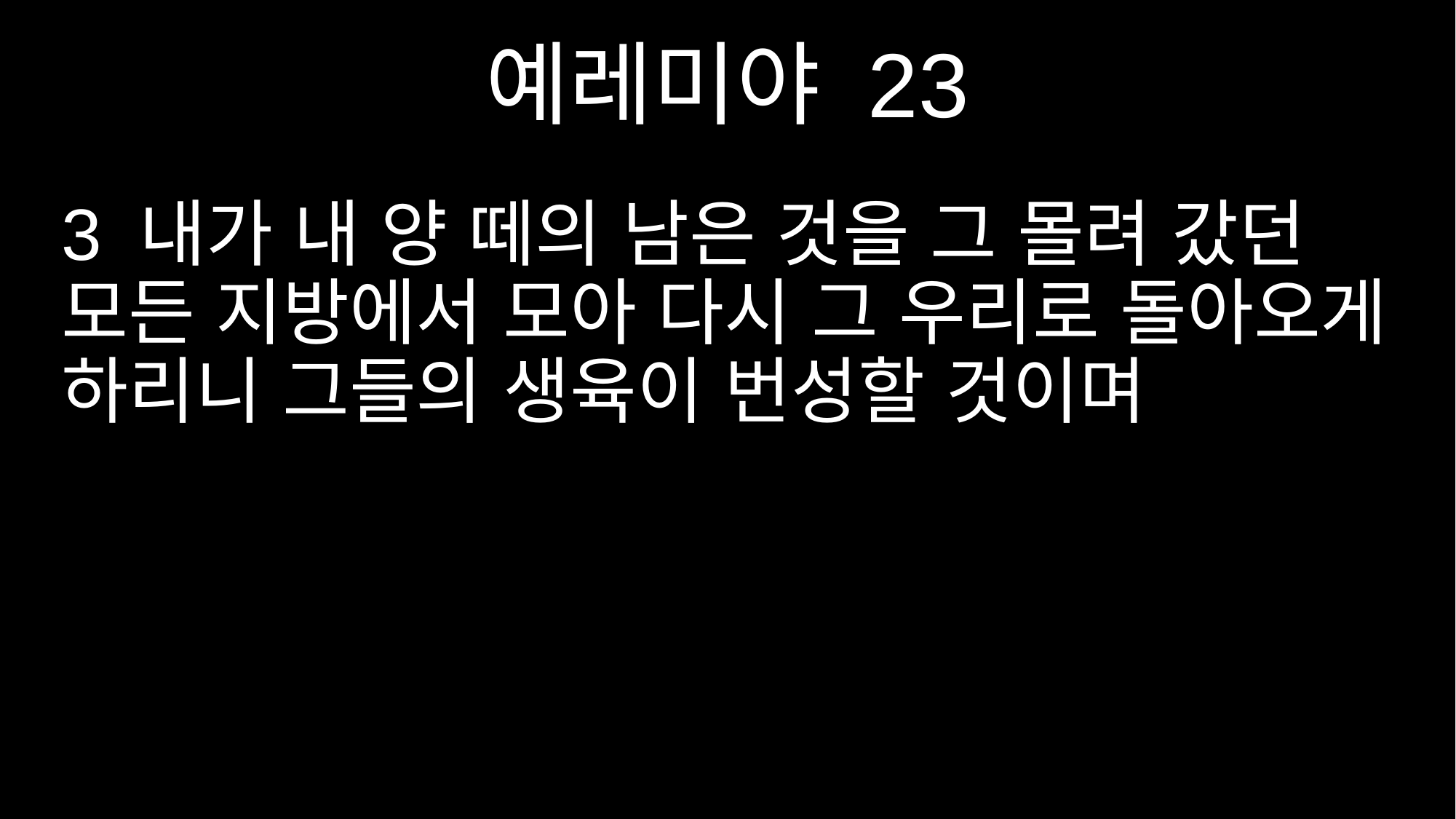

예레미야 23
3 내가 내 양 떼의 남은 것을 그 몰려 갔던 모든 지방에서 모아 다시 그 우리로 돌아오게 하리니 그들의 생육이 번성할 것이며